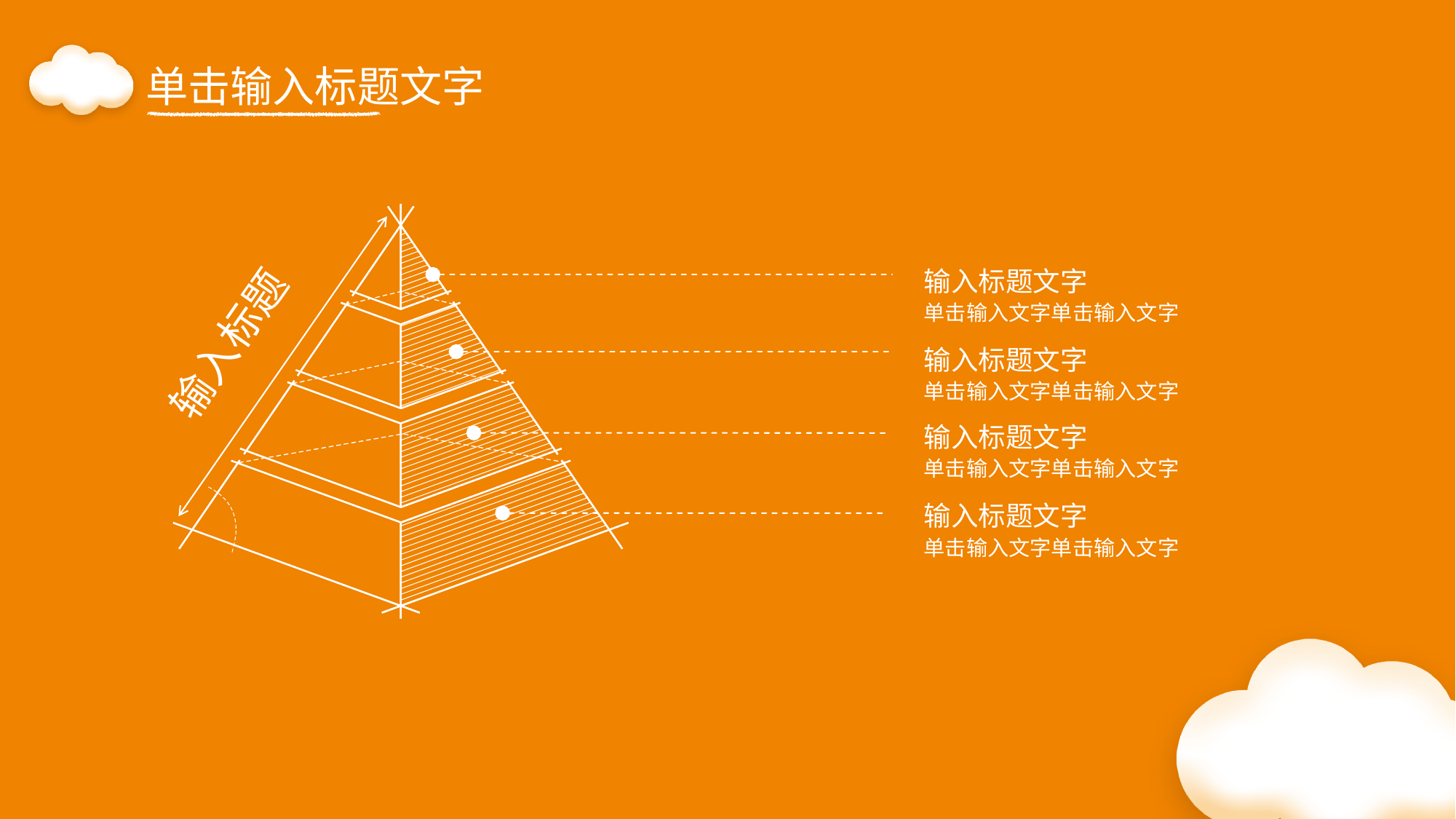

单击输入标题文字

输入标题
输入标题文字
单击输入文字单击输入文字
输入标题文字
单击输入文字单击输入文字
输入标题文字
单击输入文字单击输入文字
输入标题文字
单击输入文字单击输入文字